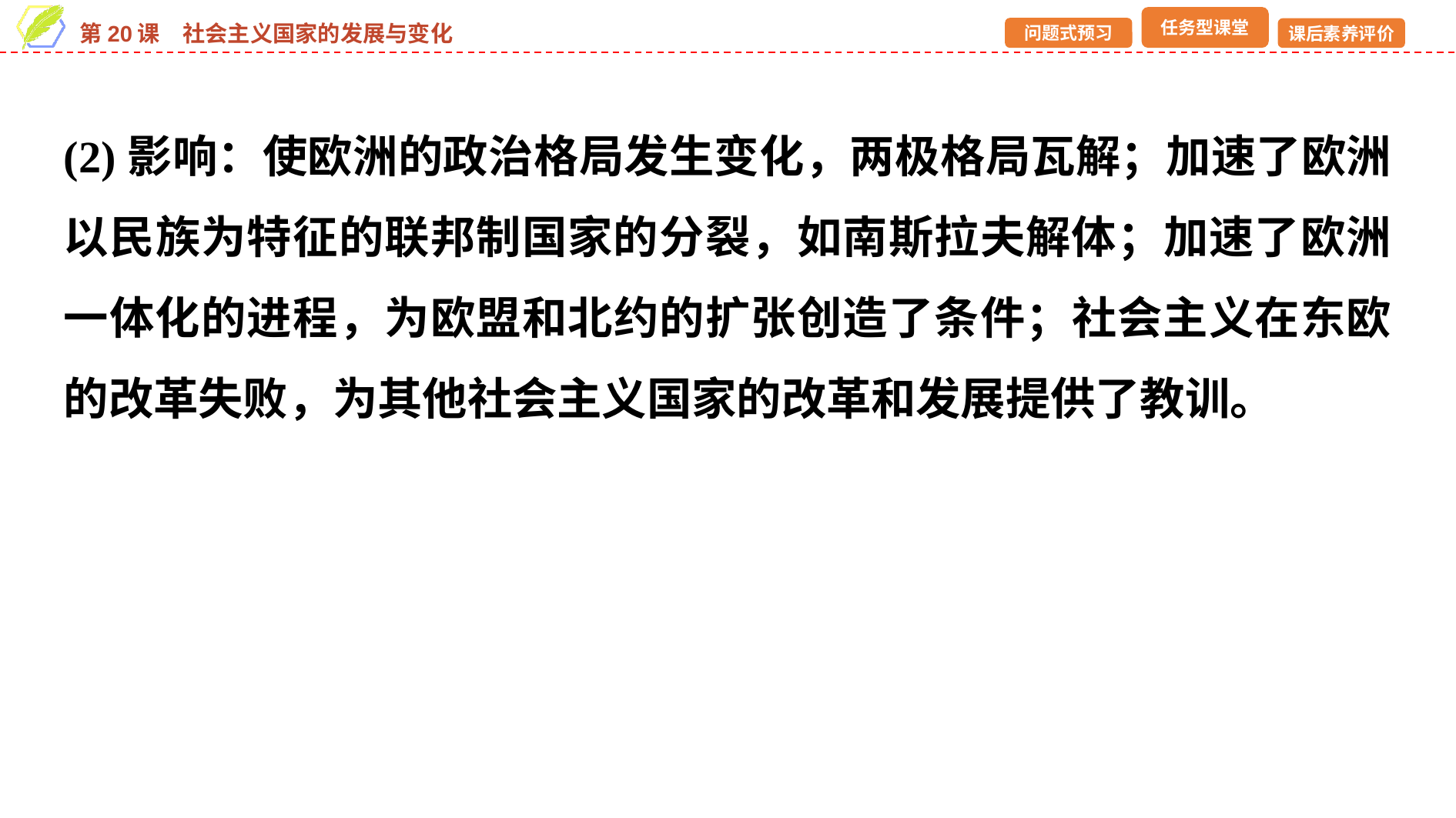

(2)影响：使欧洲的政治格局发生变化，两极格局瓦解；加速了欧洲以民族为特征的联邦制国家的分裂，如南斯拉夫解体；加速了欧洲一体化的进程，为欧盟和北约的扩张创造了条件；社会主义在东欧的改革失败，为其他社会主义国家的改革和发展提供了教训。